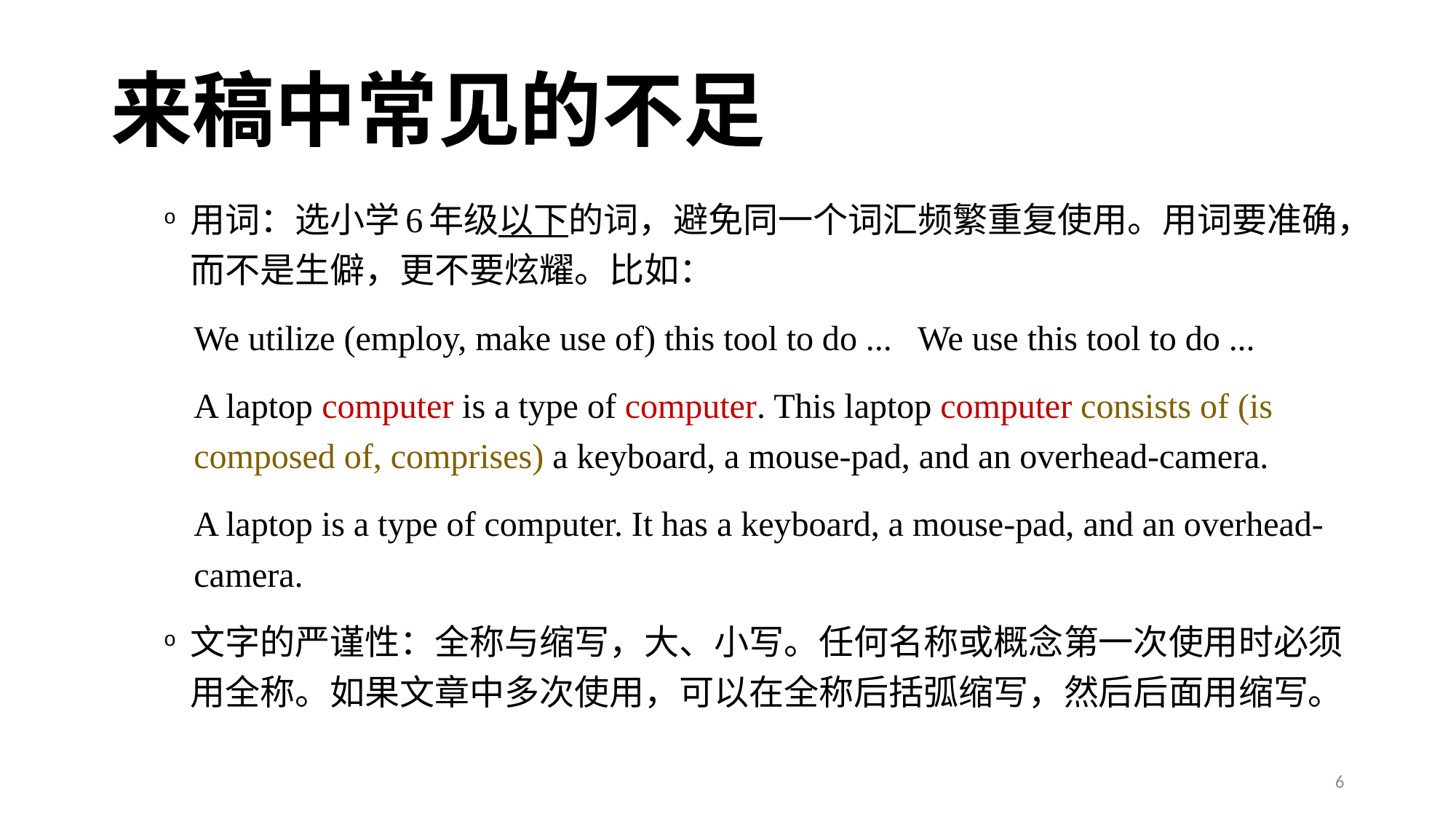

# 来稿中常见的不足
用词：选小学6年级以下的词，避免同一个词汇频繁重复使用。用词要准确，而不是生僻，更不要炫耀。比如：
We utilize (employ, make use of) this tool to do ...   We use this tool to do ...
A laptop computer is a type of computer. This laptop computer consists of (is composed of, comprises) a keyboard, a mouse-pad, and an overhead-camera.
A laptop is a type of computer. It has a keyboard, a mouse-pad, and an overhead-camera.
文字的严谨性：全称与缩写，大、小写。任何名称或概念第一次使用时必须用全称。如果文章中多次使用，可以在全称后括弧缩写，然后后面用缩写。

6